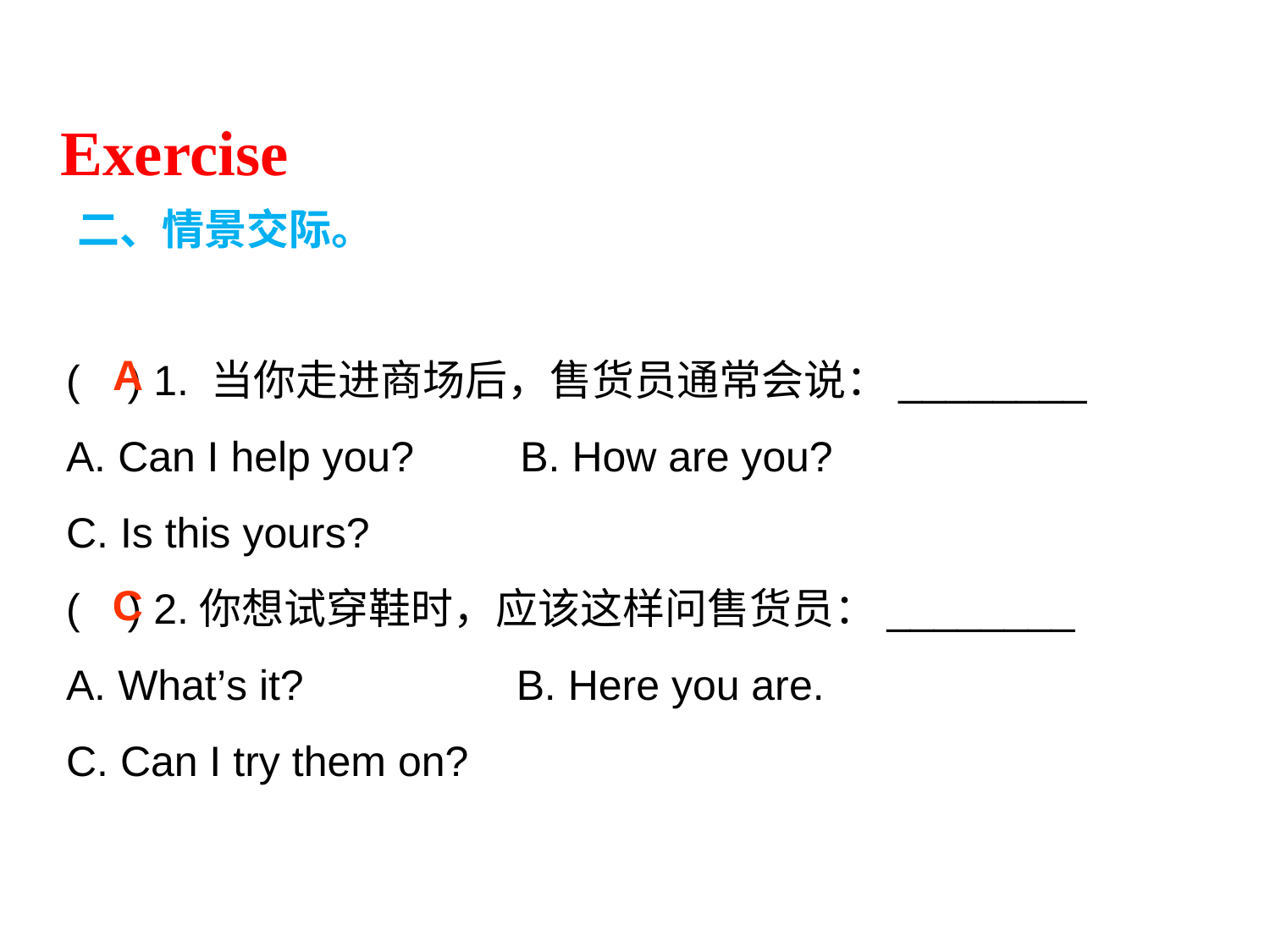

Exercise
二、情景交际。
(    ) 1. 当你走进商场后，售货员通常会说：________
A. Can I help you?         B. How are you?
C. Is this yours?
(    ) 2.你想试穿鞋时，应该这样问售货员：________
A. What’s it?                  B. Here you are.
C. Can I try them on?
A
C